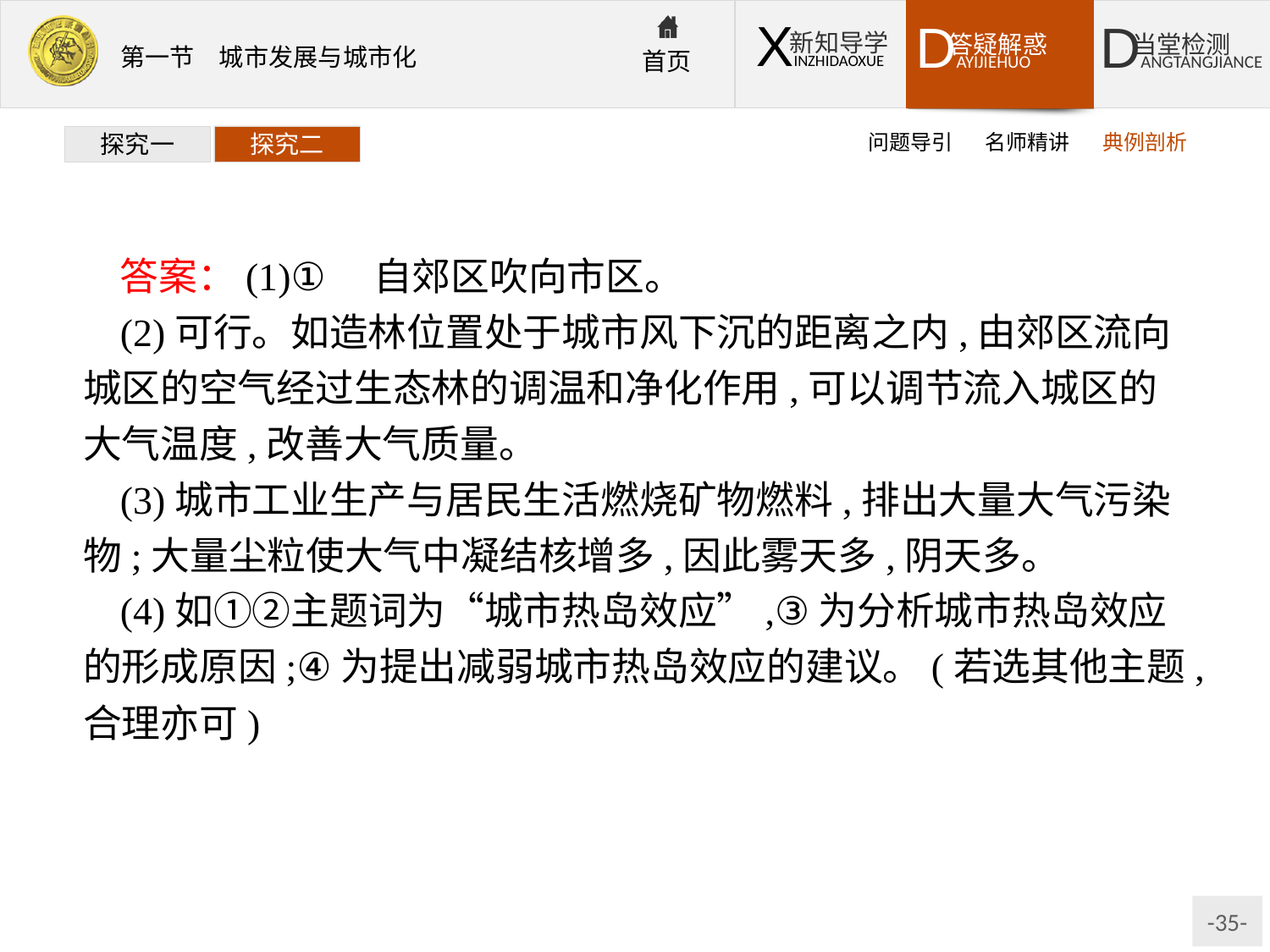

问题导引
名师精讲
典例剖析
探究一
探究二
答案：(1)①　自郊区吹向市区。
(2)可行。如造林位置处于城市风下沉的距离之内,由郊区流向城区的空气经过生态林的调温和净化作用,可以调节流入城区的大气温度,改善大气质量。
(3)城市工业生产与居民生活燃烧矿物燃料,排出大量大气污染物;大量尘粒使大气中凝结核增多,因此雾天多,阴天多。
(4)如①②主题词为“城市热岛效应”,③为分析城市热岛效应的形成原因;④为提出减弱城市热岛效应的建议。(若选其他主题,合理亦可)